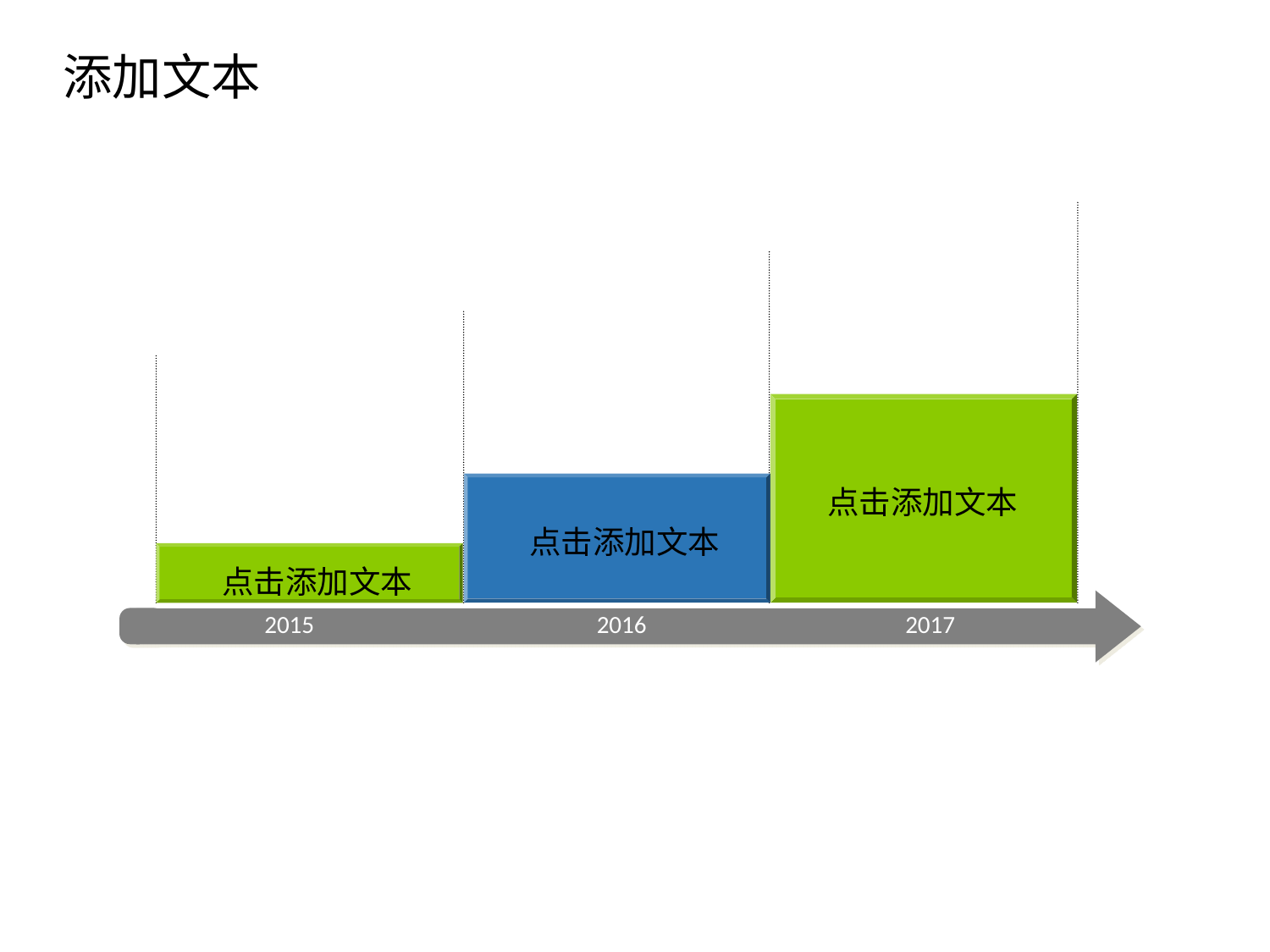

添加文本

点击添加文本

点击添加文本

点击添加文本
点击添加文本

点击添加文本
点击添加文本

2015
2016
2017
点击添加文本